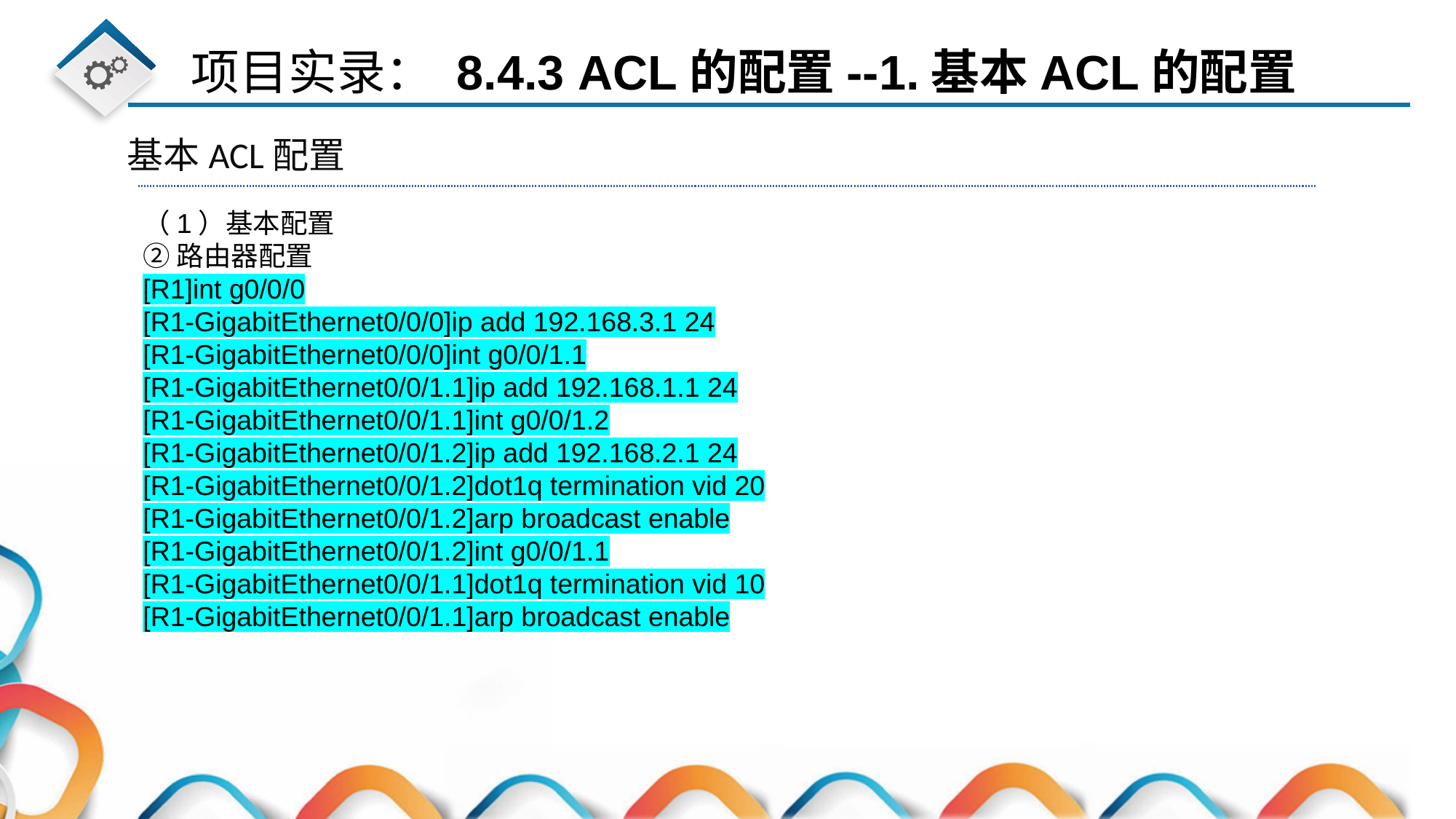

基本ACL配置

（1）基本配置
②路由器配置
[R1]int g0/0/0
[R1-GigabitEthernet0/0/0]ip add 192.168.3.1 24
[R1-GigabitEthernet0/0/0]int g0/0/1.1
[R1-GigabitEthernet0/0/1.1]ip add 192.168.1.1 24
[R1-GigabitEthernet0/0/1.1]int g0/0/1.2
[R1-GigabitEthernet0/0/1.2]ip add 192.168.2.1 24
[R1-GigabitEthernet0/0/1.2]dot1q termination vid 20
[R1-GigabitEthernet0/0/1.2]arp broadcast enable
[R1-GigabitEthernet0/0/1.2]int g0/0/1.1
[R1-GigabitEthernet0/0/1.1]dot1q termination vid 10
[R1-GigabitEthernet0/0/1.1]arp broadcast enable